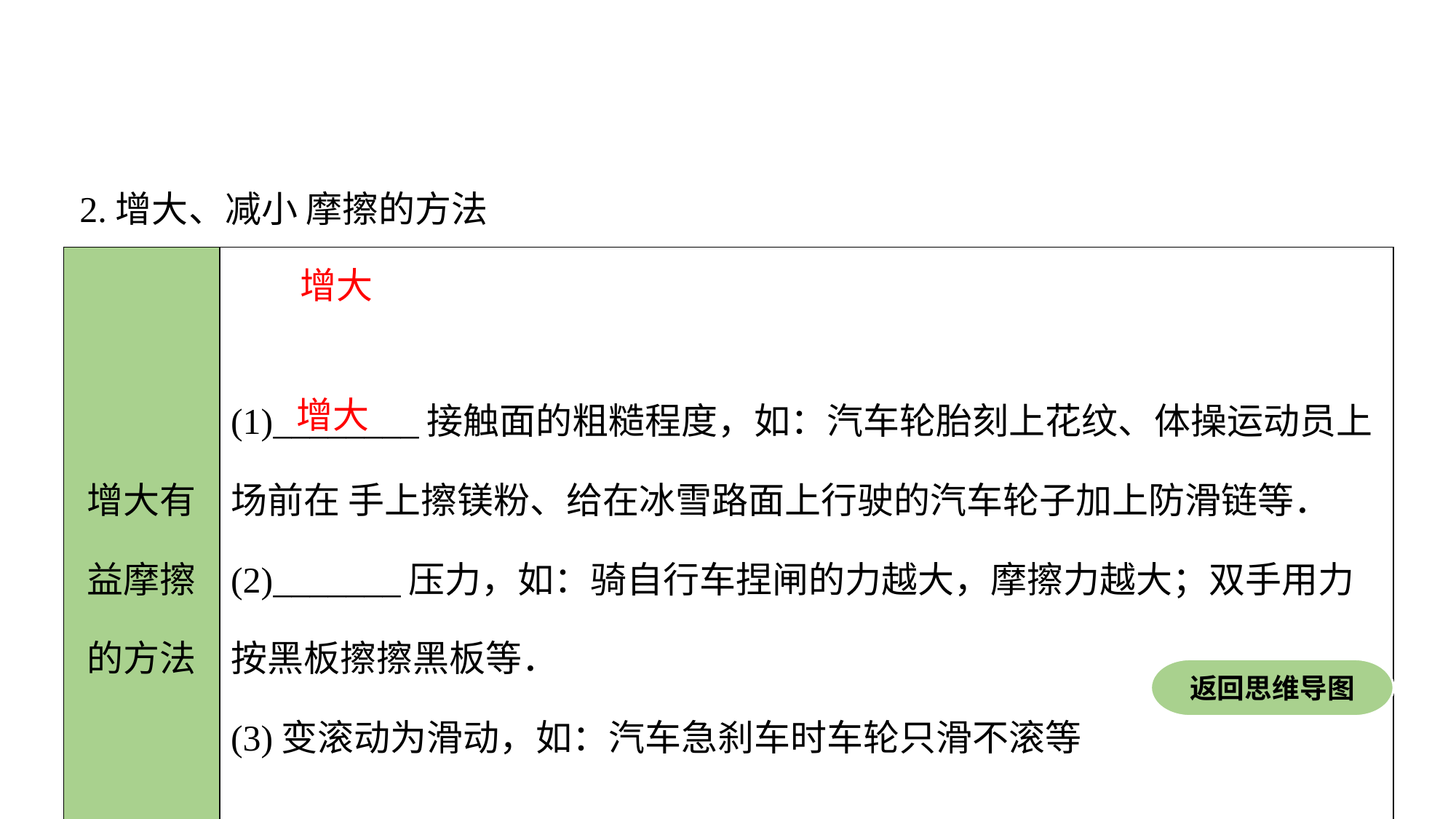

2.增大、减小 摩擦的方法
| 增大有益摩擦 的方法 | (1)\_\_\_\_\_\_\_\_接触面的粗糙程度，如：汽车轮胎刻上花纹、体操运动员上场前在 手上擦镁粉、给在冰雪路面上行驶的汽车轮子加上防滑链等． (2)\_\_\_\_\_\_\_压力，如：骑自行车捏闸的力越大，摩擦力越大；双手用力按黑板擦擦黑板等． (3)变滚动为滑动，如：汽车急刹车时车轮只滑不滚等 |
| --- | --- |
增大
增大
返回思维导图